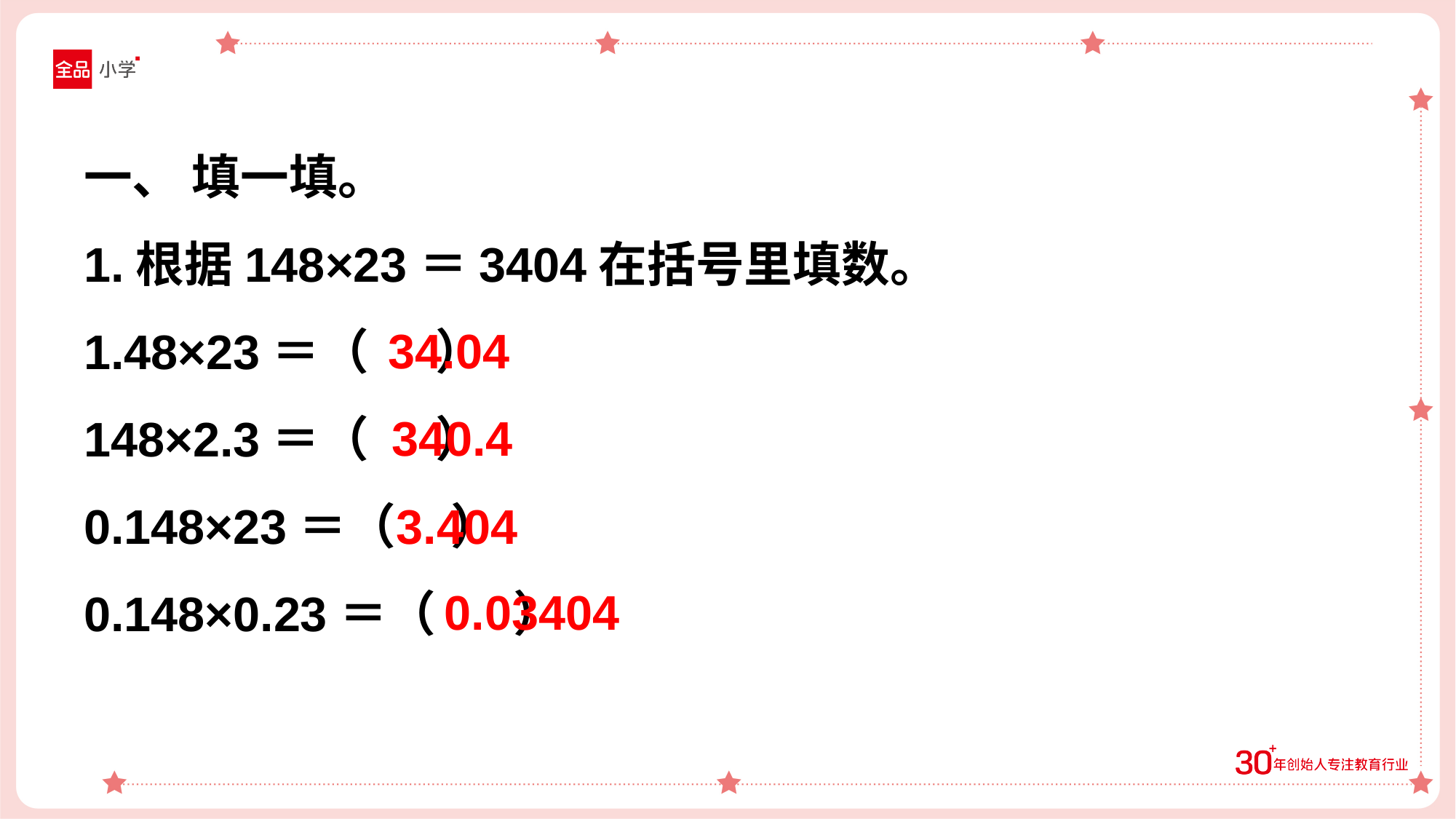

一、 填一填。
1.根据148×23＝3404在括号里填数。
1.48×23＝（      ）
148×2.3＝（      ）
0.148×23＝（     ）
0.148×0.23＝（       ）
34.04
340.4
3.404
0.03404